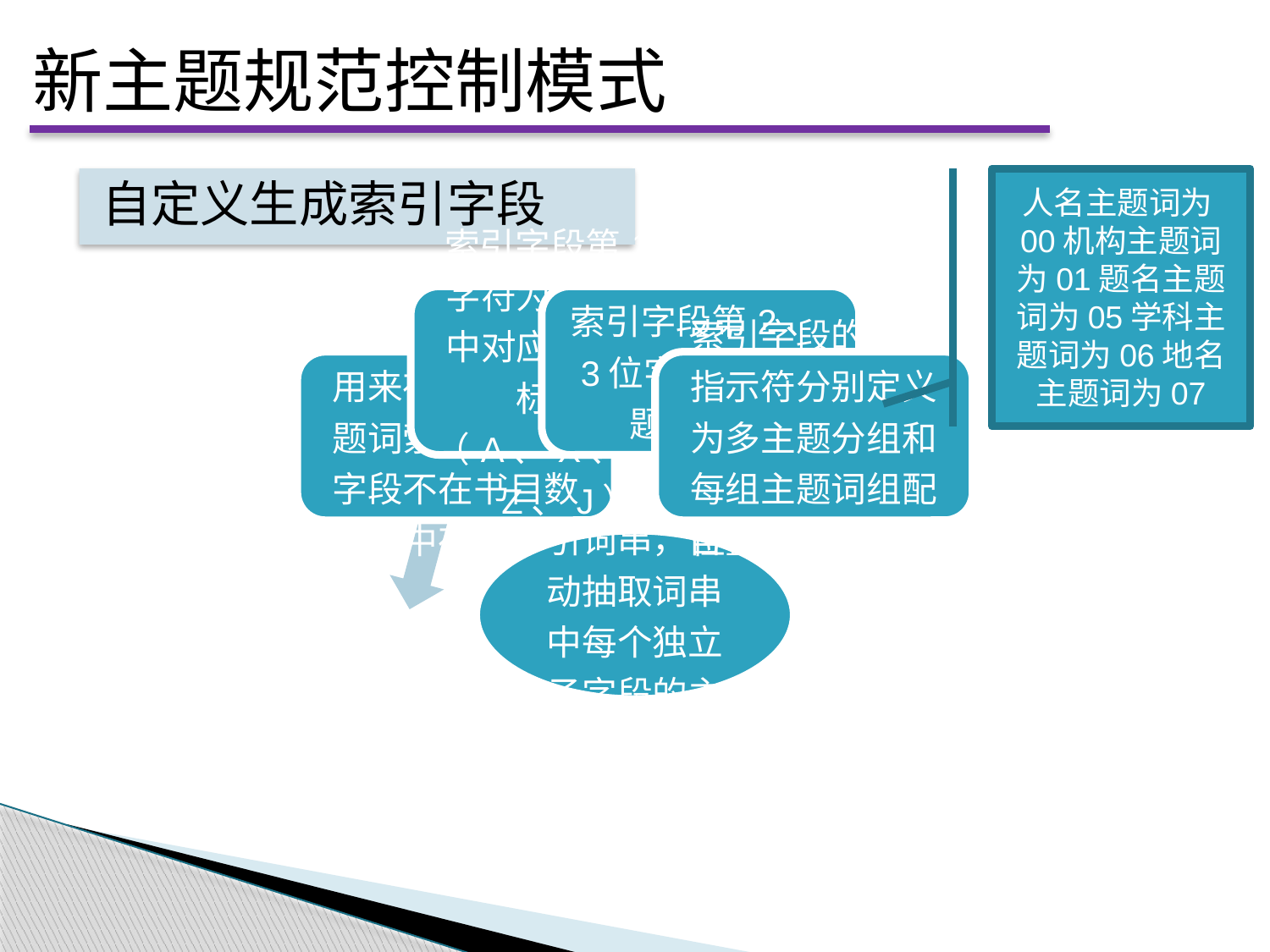

新主题规范控制模式
自定义生成索引字段
人名主题词为00机构主题词为01题名主题词为05学科主题词为06地名主题词为07